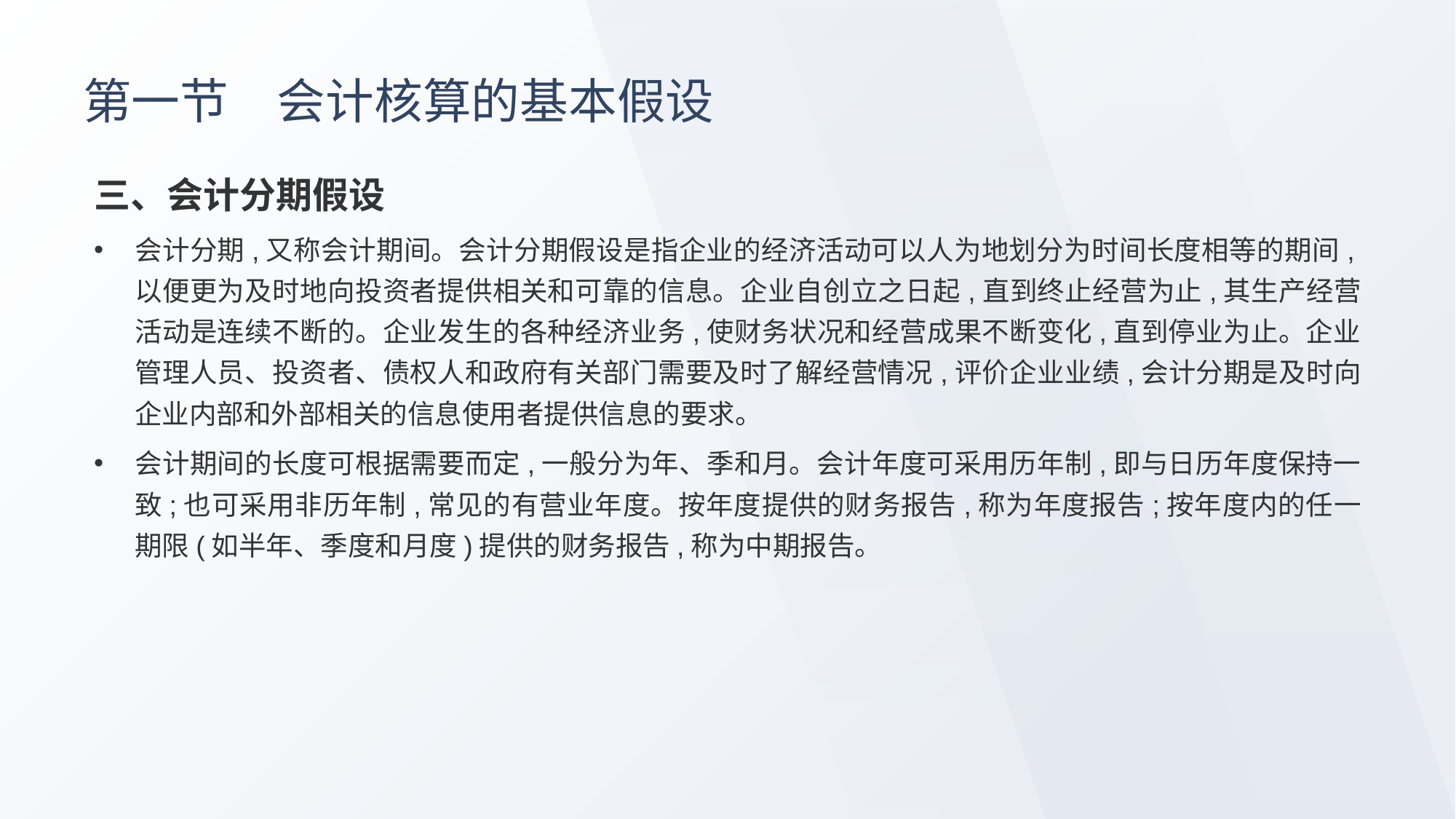

# 第一节　会计核算的基本假设
三、会计分期假设
会计分期,又称会计期间。会计分期假设是指企业的经济活动可以人为地划分为时间长度相等的期间,以便更为及时地向投资者提供相关和可靠的信息。企业自创立之日起,直到终止经营为止,其生产经营活动是连续不断的。企业发生的各种经济业务,使财务状况和经营成果不断变化,直到停业为止。企业管理人员、投资者、债权人和政府有关部门需要及时了解经营情况,评价企业业绩,会计分期是及时向企业内部和外部相关的信息使用者提供信息的要求。
会计期间的长度可根据需要而定,一般分为年、季和月。会计年度可采用历年制,即与日历年度保持一致;也可采用非历年制,常见的有营业年度。按年度提供的财务报告,称为年度报告;按年度内的任一期限(如半年、季度和月度)提供的财务报告,称为中期报告。